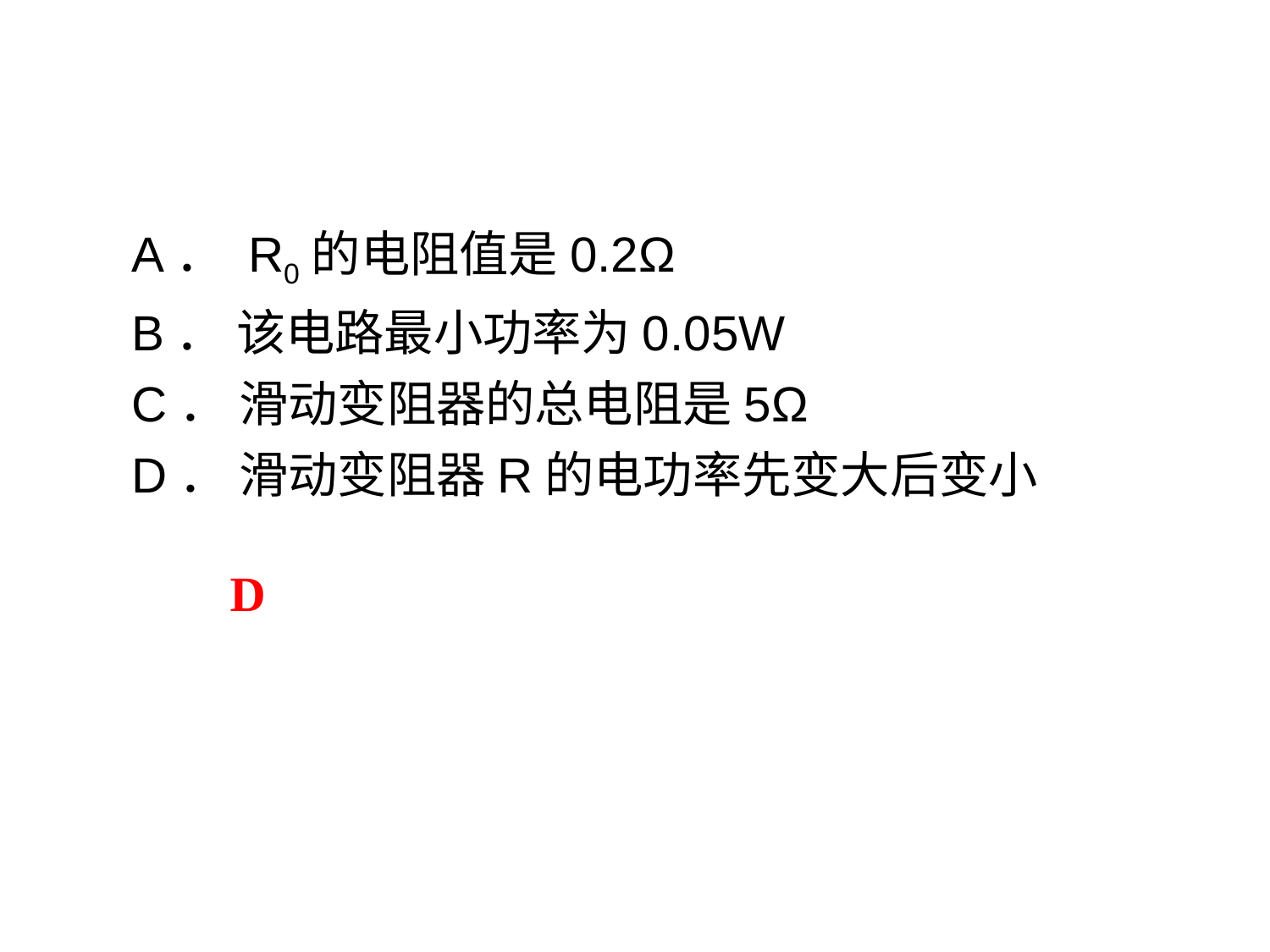

A． R0的电阻值是0.2Ω
B． 该电路最小功率为0.05W
C． 滑动变阻器的总电阻是5Ω
D． 滑动变阻器R的电功率先变大后变小
D